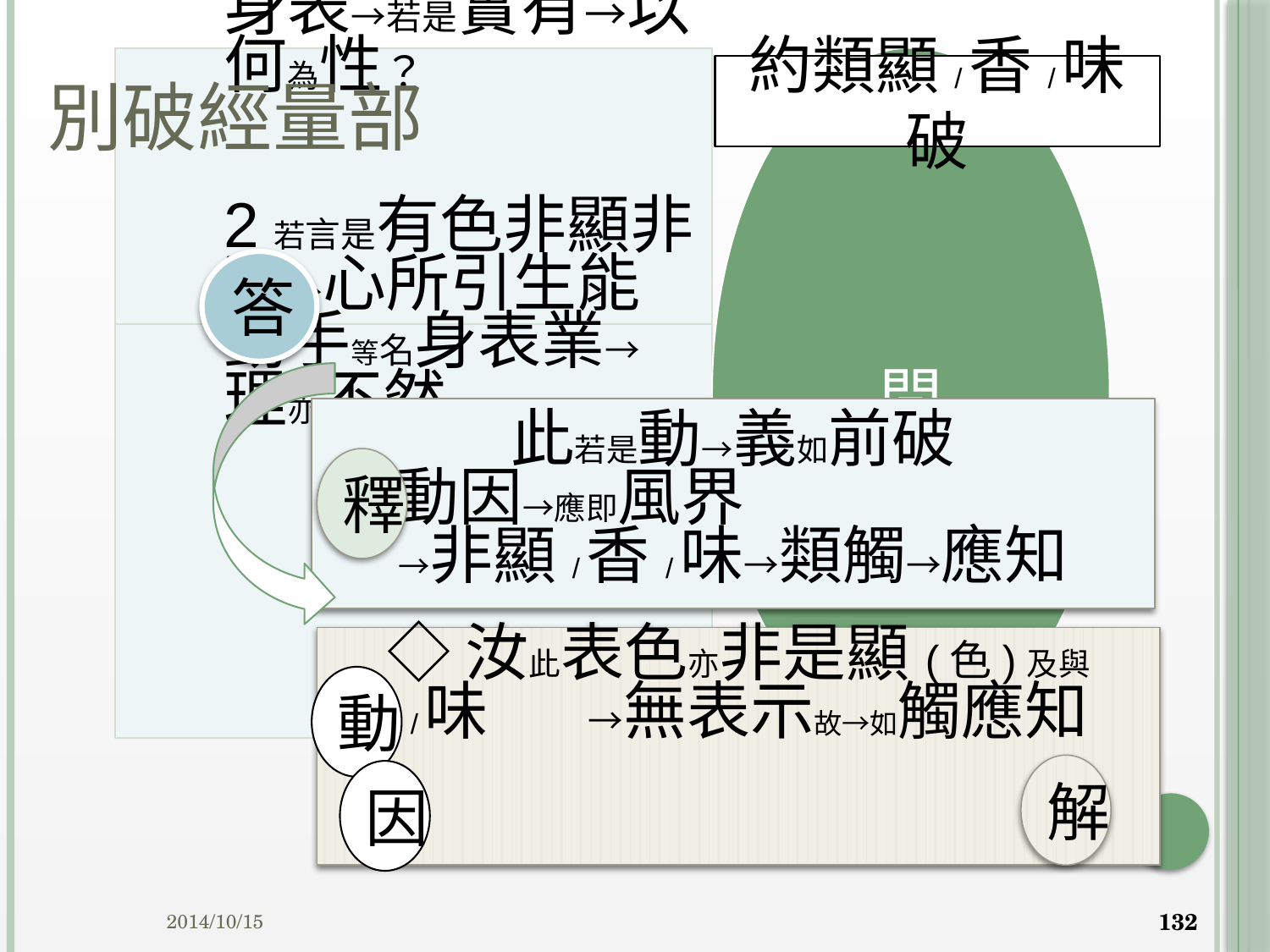

# 別破經量部
問
身表→若是實有→以何為性？
約類顯/香/味破
答

此若是動→義如前破
若是動因→應即風界                             →非顯/香/味→類觸→應知
釋
◇汝此表色亦非是顯(色)及與香/味       →無表示故→如觸應知

動
解
因
2014/10/15
132